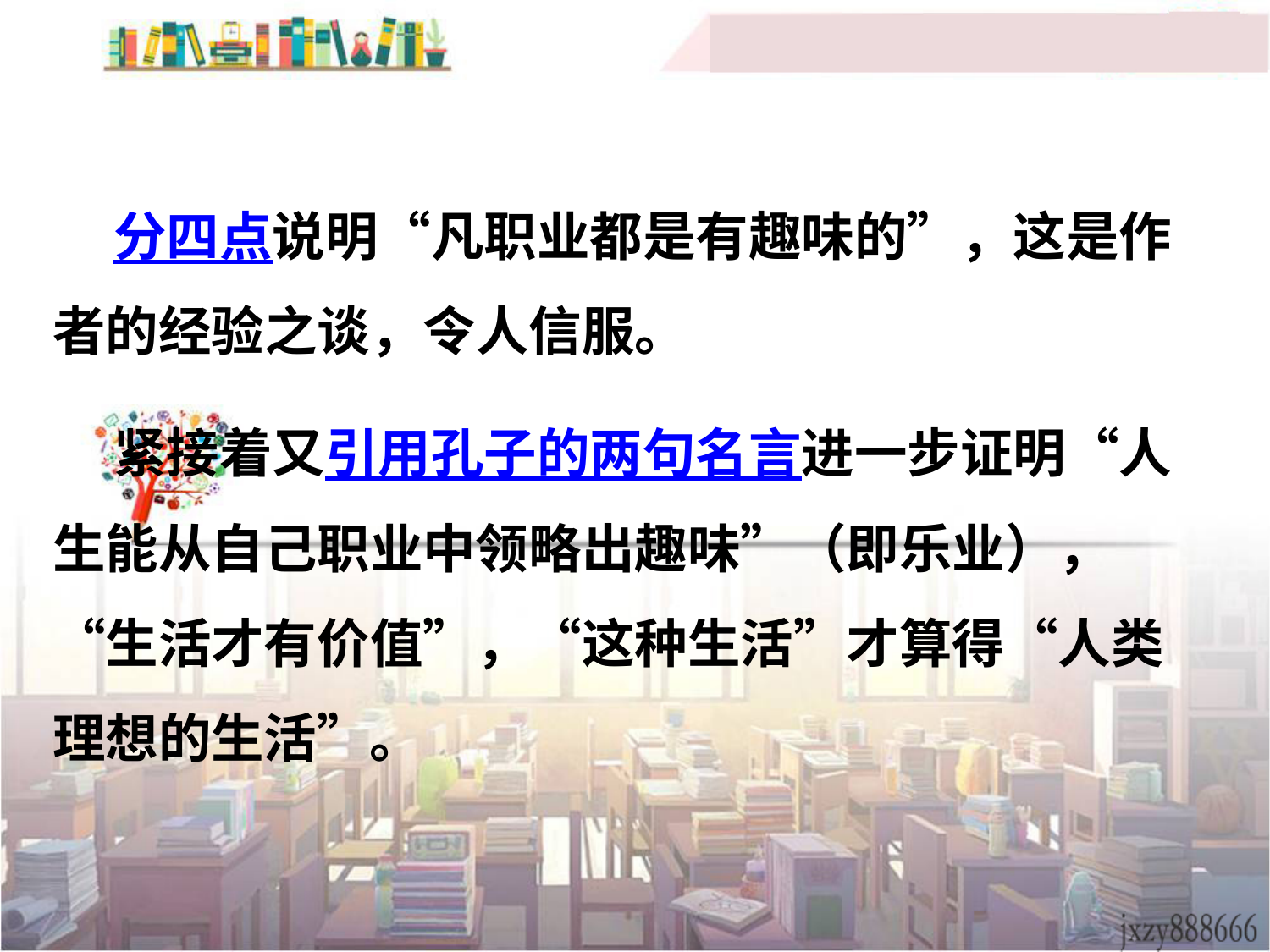

分四点说明“凡职业都是有趣味的”，这是作者的经验之谈，令人信服。
    紧接着又引用孔子的两句名言进一步证明“人生能从自己职业中领略出趣味”（即乐业），“生活才有价值”，“这种生活”才算得“人类理想的生活”。